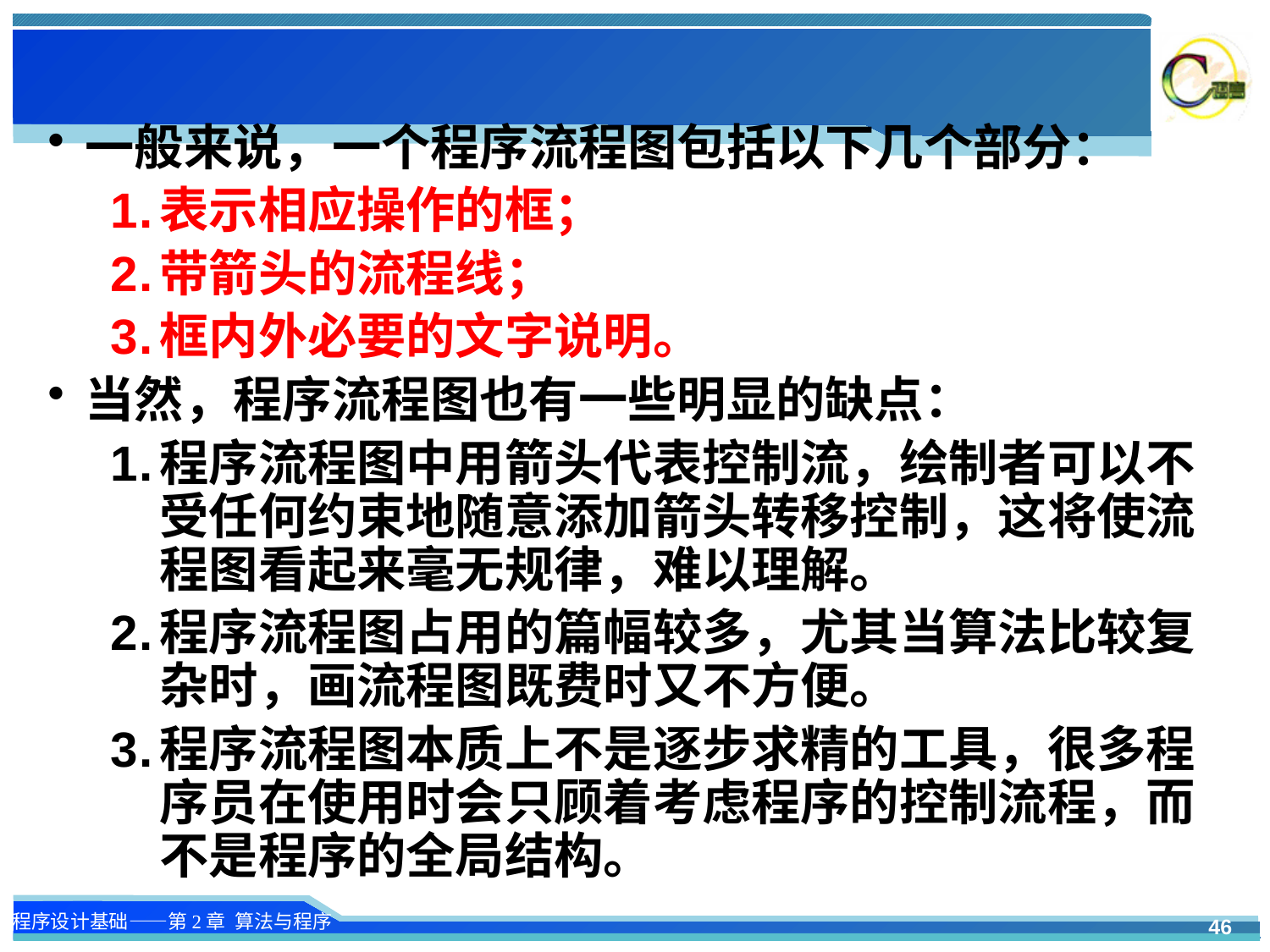

一般来说，一个程序流程图包括以下几个部分：
表示相应操作的框；
带箭头的流程线；
框内外必要的文字说明。
当然，程序流程图也有一些明显的缺点：
程序流程图中用箭头代表控制流，绘制者可以不受任何约束地随意添加箭头转移控制，这将使流程图看起来毫无规律，难以理解。
程序流程图占用的篇幅较多，尤其当算法比较复杂时，画流程图既费时又不方便。
程序流程图本质上不是逐步求精的工具，很多程序员在使用时会只顾着考虑程序的控制流程，而不是程序的全局结构。
46